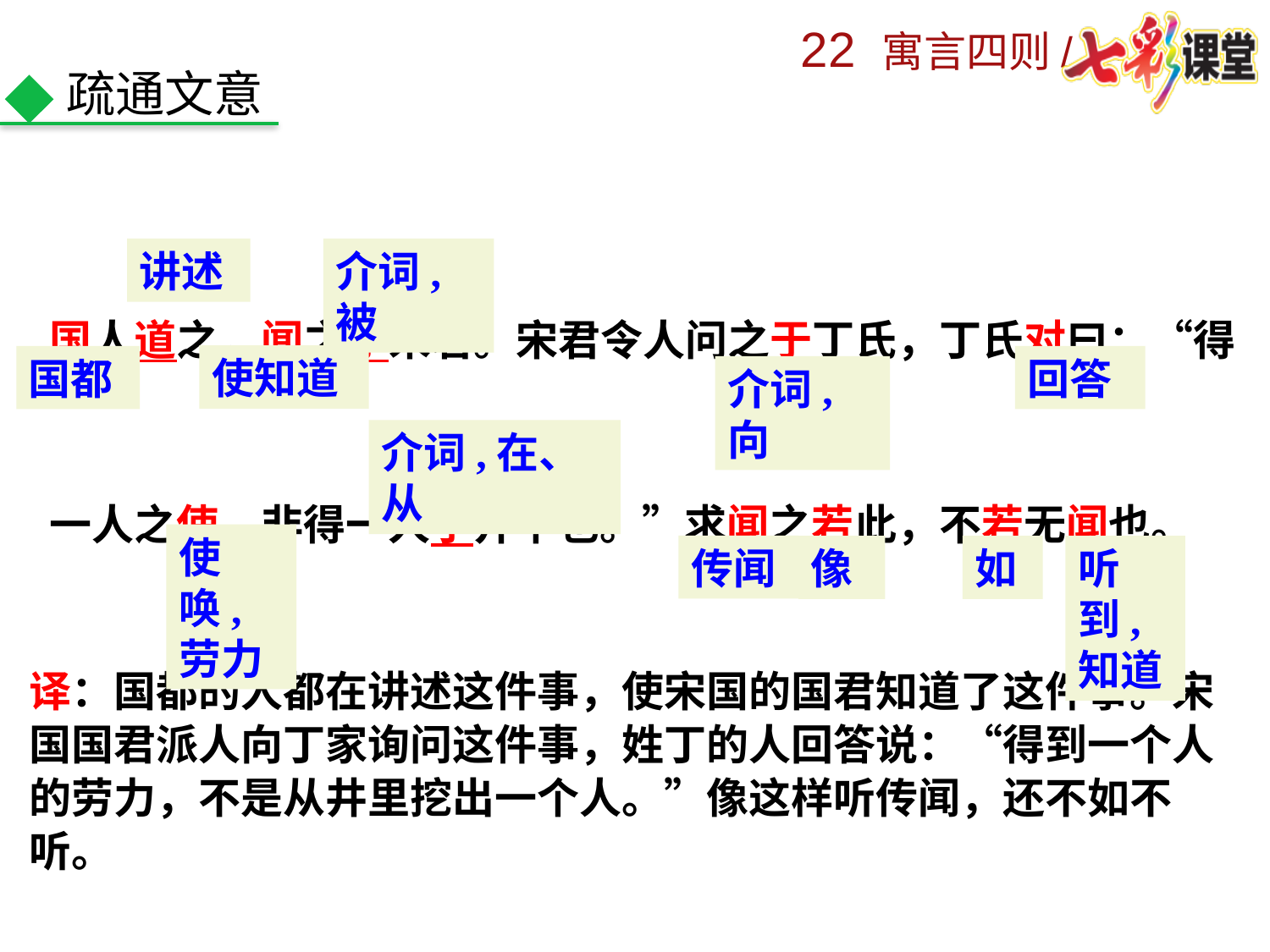

疏通文意

国人道之，闻之于宋君。宋君令人问之于丁氏，丁氏对曰：“得
一人之使，非得一人于井中也。”求闻之若此，不若无闻也。
讲述
介词,被
使知道
国都
回答
介词,向
介词,在、从
使唤,劳力
传闻
像
如
听到,知道
译：国都的人都在讲述这件事，使宋国的国君知道了这件事。宋国国君派人向丁家询问这件事，姓丁的人回答说：“得到一个人的劳力，不是从井里挖出一个人。”像这样听传闻，还不如不听。